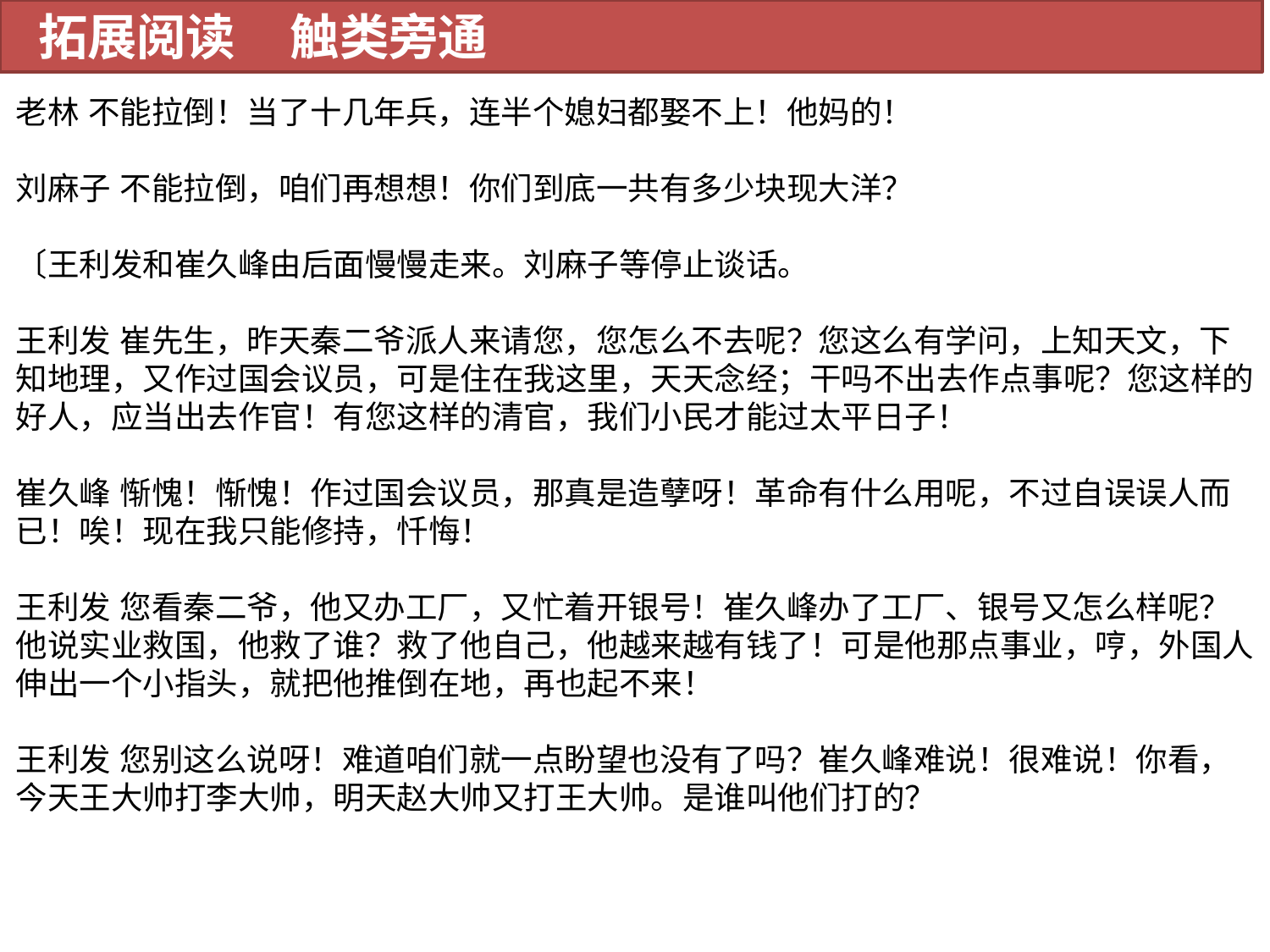

拓展阅读    触类旁通
老林 不能拉倒！当了十几年兵，连半个媳妇都娶不上！他妈的！

刘麻子 不能拉倒，咱们再想想！你们到底一共有多少块现大洋？

〔王利发和崔久峰由后面慢慢走来。刘麻子等停止谈话。

王利发 崔先生，昨天秦二爷派人来请您，您怎么不去呢？您这么有学问，上知天文，下知地理，又作过国会议员，可是住在我这里，天天念经；干吗不出去作点事呢？您这样的好人，应当出去作官！有您这样的清官，我们小民才能过太平日子！

崔久峰 惭愧！惭愧！作过国会议员，那真是造孽呀！革命有什么用呢，不过自误误人而已！唉！现在我只能修持，忏悔！

王利发 您看秦二爷，他又办工厂，又忙着开银号！崔久峰办了工厂、银号又怎么样呢？他说实业救国，他救了谁？救了他自己，他越来越有钱了！可是他那点事业，哼，外国人伸出一个小指头，就把他推倒在地，再也起不来！

王利发 您别这么说呀！难道咱们就一点盼望也没有了吗？崔久峰难说！很难说！你看，今天王大帅打李大帅，明天赵大帅又打王大帅。是谁叫他们打的？